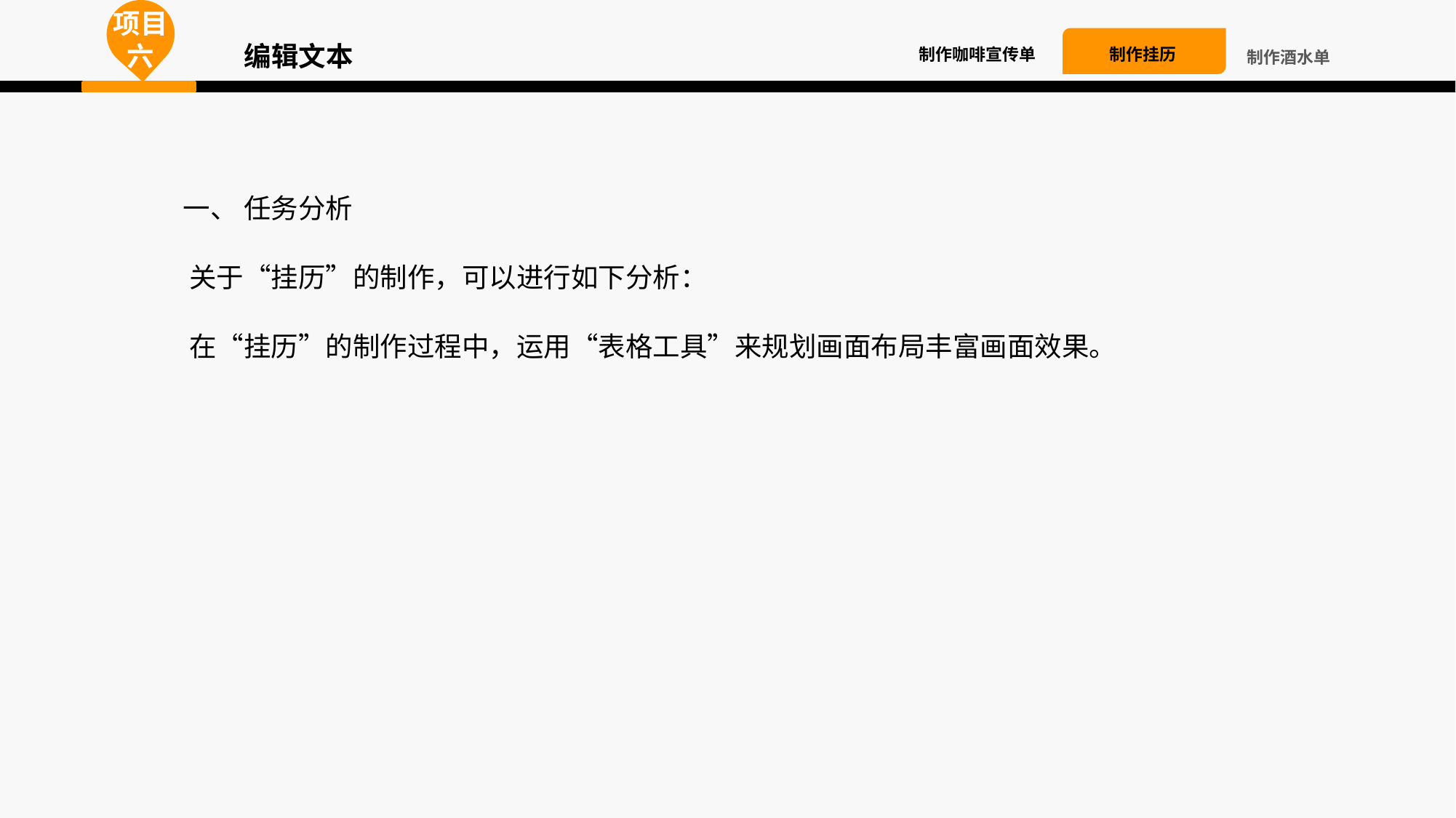

项目六

编辑文本
制作挂历
制作咖啡宣传单

制作酒水单
 一、 任务分析
  关于“挂历”的制作，可以进行如下分析：
  在“挂历”的制作过程中，运用“表格工具”来规划画面布局丰富画面效果。